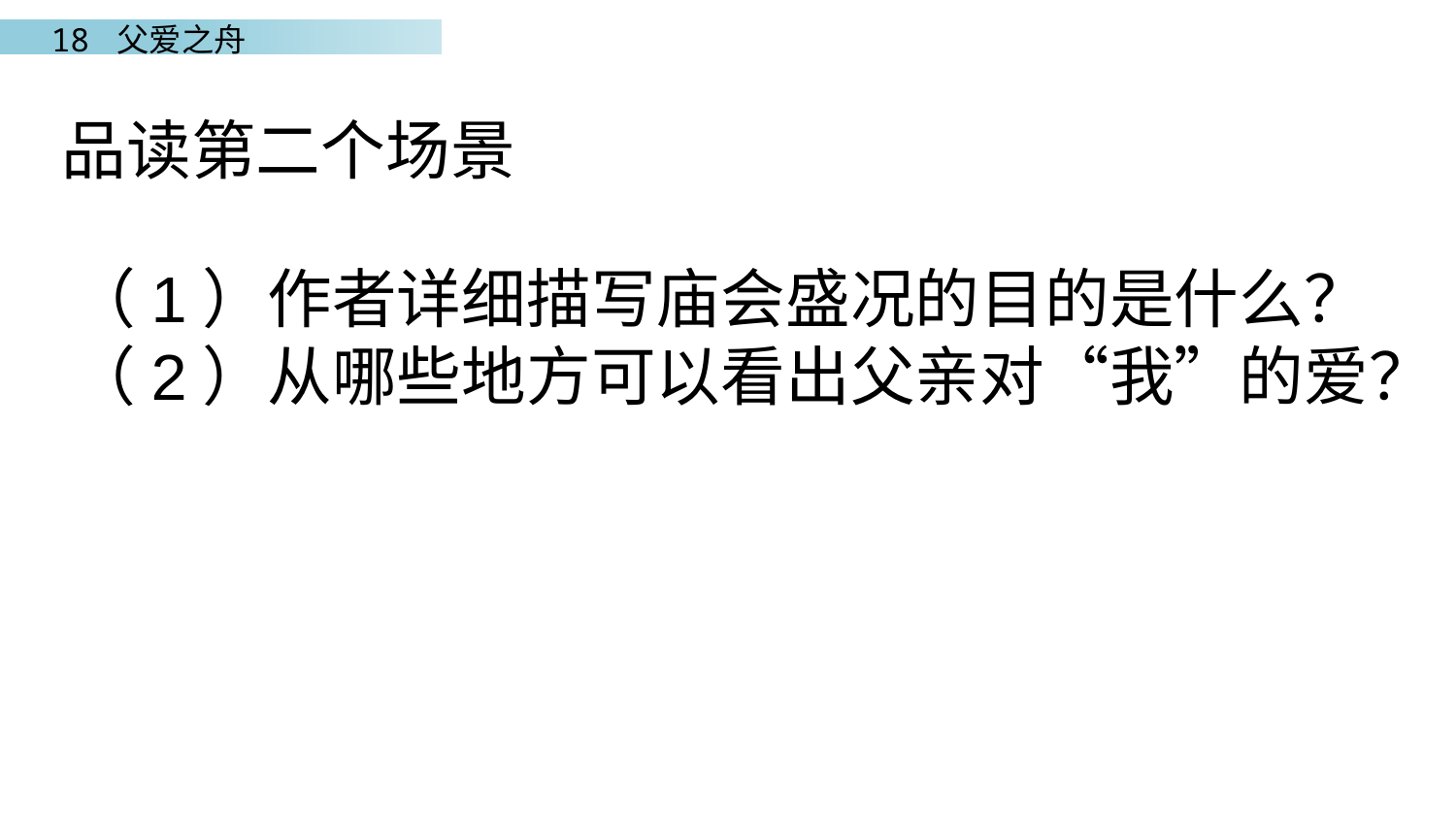

品读第二个场景
（1）作者详细描写庙会盛况的目的是什么？
（2）从哪些地方可以看出父亲对“我”的爱？